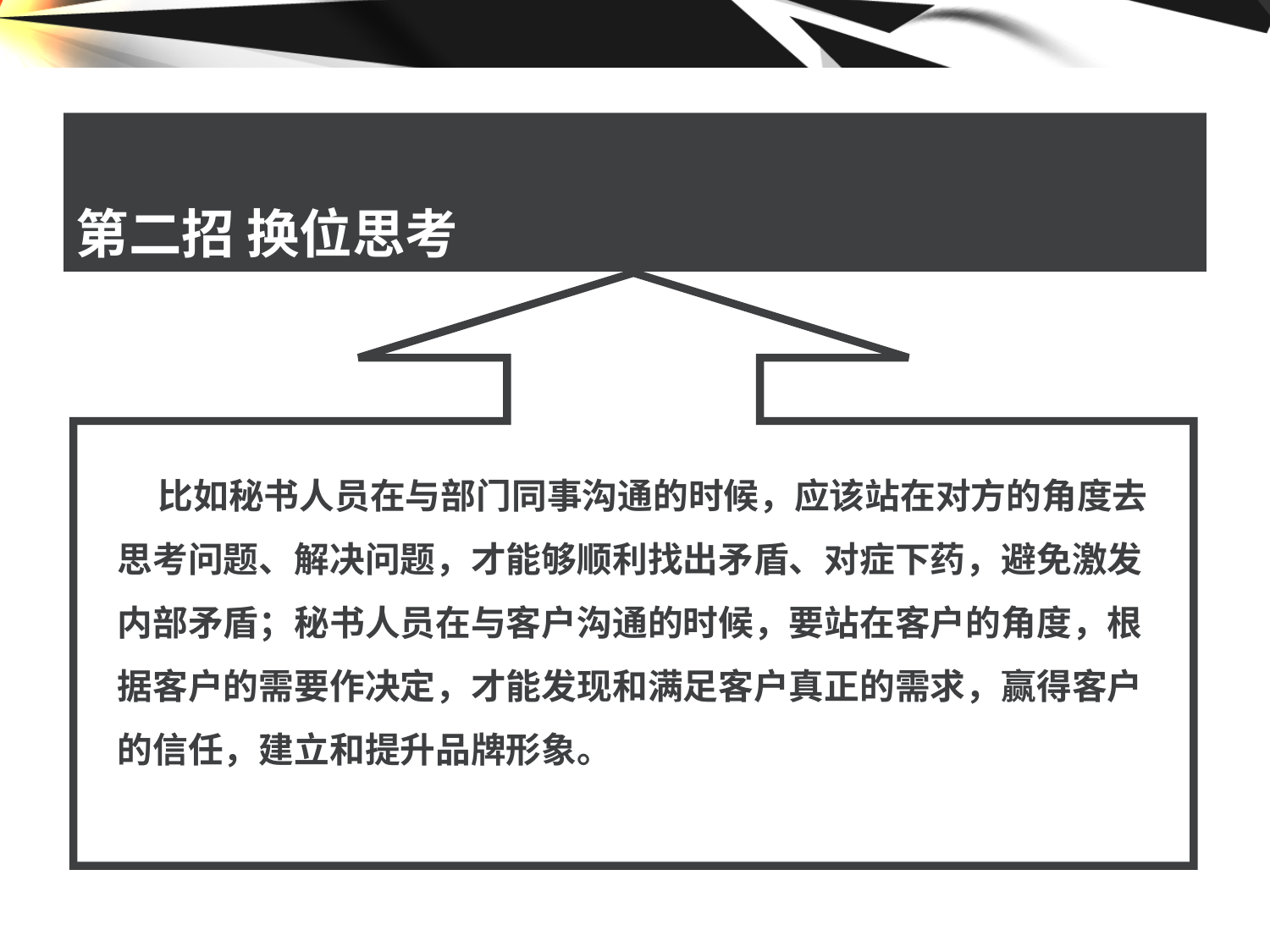

# 第二招 换位思考

    比如秘书人员在与部门同事沟通的时候，应该站在对方的角度去思考问题、解决问题，才能够顺利找出矛盾、对症下药，避免激发内部矛盾；秘书人员在与客户沟通的时候，要站在客户的角度，根据客户的需要作决定，才能发现和满足客户真正的需求，赢得客户的信任，建立和提升品牌形象。